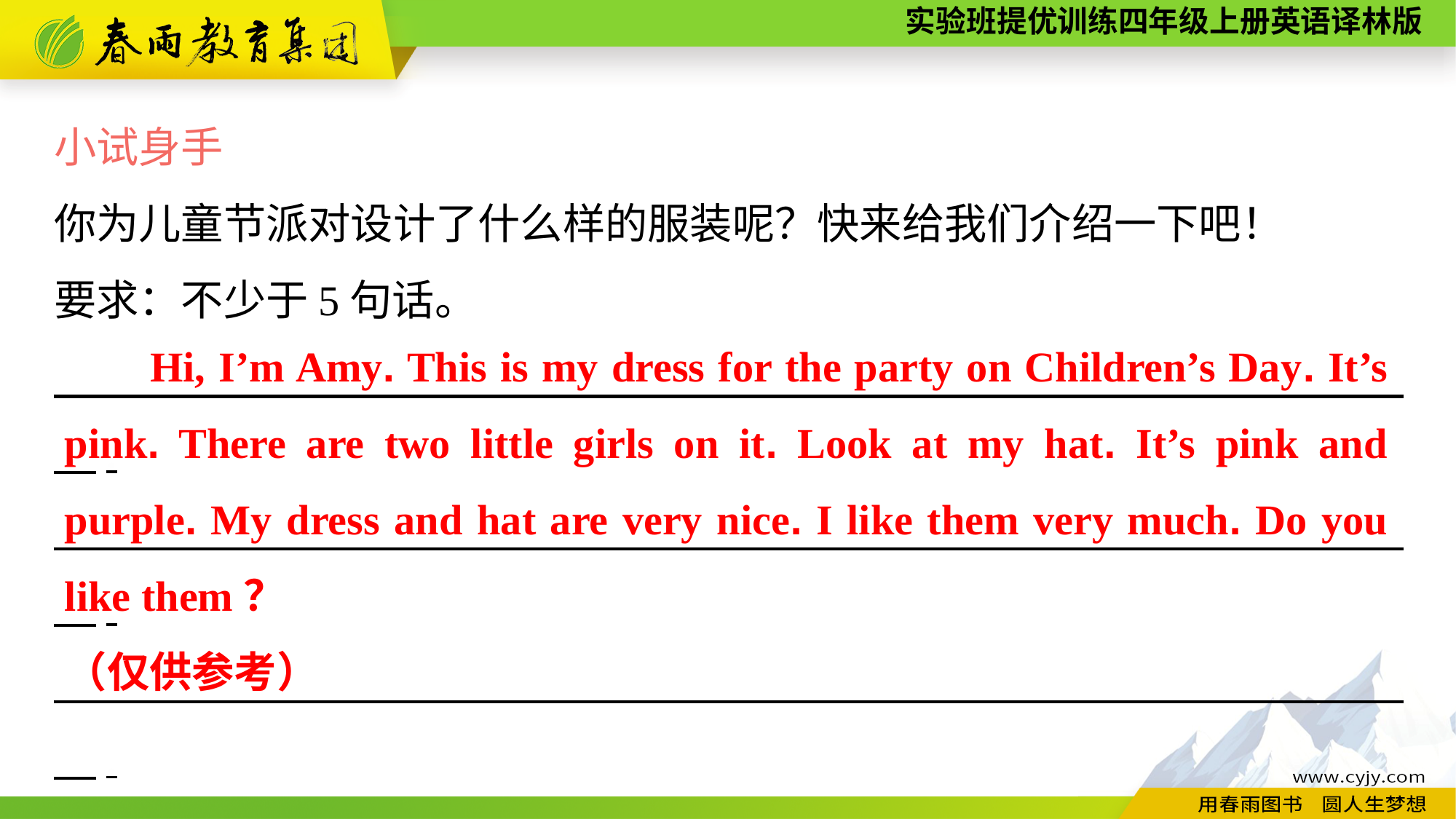

小试身手
你为儿童节派对设计了什么样的服装呢？快来给我们介绍一下吧！
要求：不少于5句话。
　　　　　　　　　　　　　　　　　　　　　　　　　　  　　　　　.
　　　　　　　　　　　　　　　　　　　　　　　　　　  　　　　　.
　　　　　　　　　　　　　　　　　　　　　　　　　　  　　　　　.
　　　　　　　　　　　　　　　　　　　　　　　　　　  　　　　　.
　　　　　　　　　　　　　　　　　　　　　　　　　　  　　　　　.
Hi, I’m Amy. This is my dress for the party on Children’s Day. It’s pink. There are two little girls on it. Look at my hat. It’s pink and purple. My dress and hat are very nice. I like them very much. Do you like them？
（仅供参考）